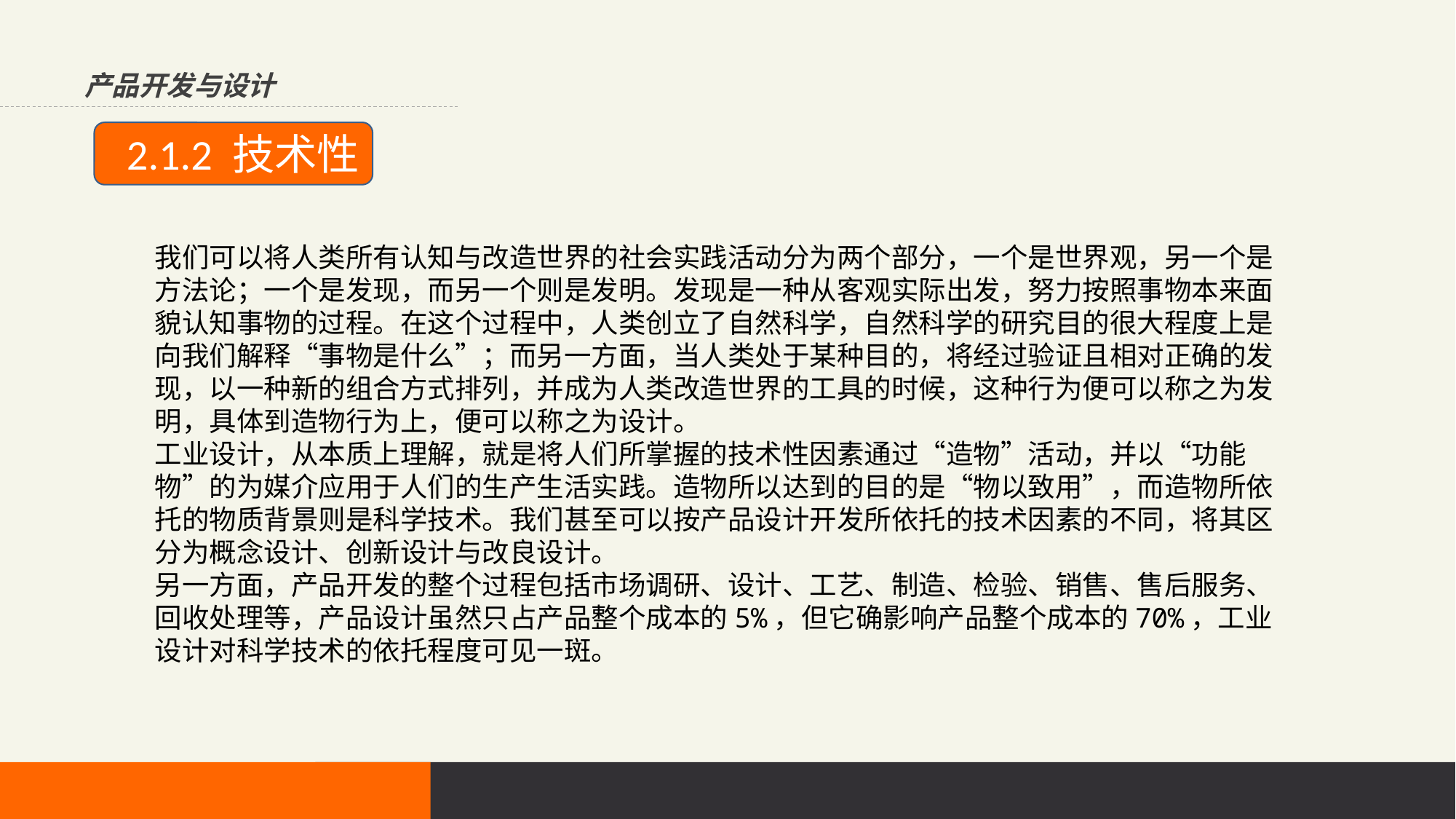

产品开发与设计

2.1.2 技术性
我们可以将人类所有认知与改造世界的社会实践活动分为两个部分，一个是世界观，另一个是方法论；一个是发现，而另一个则是发明。发现是一种从客观实际出发，努力按照事物本来面貌认知事物的过程。在这个过程中，人类创立了自然科学，自然科学的研究目的很大程度上是向我们解释“事物是什么”；而另一方面，当人类处于某种目的，将经过验证且相对正确的发现，以一种新的组合方式排列，并成为人类改造世界的工具的时候，这种行为便可以称之为发明，具体到造物行为上，便可以称之为设计。
工业设计，从本质上理解，就是将人们所掌握的技术性因素通过“造物”活动，并以“功能物”的为媒介应用于人们的生产生活实践。造物所以达到的目的是“物以致用”，而造物所依托的物质背景则是科学技术。我们甚至可以按产品设计开发所依托的技术因素的不同，将其区分为概念设计、创新设计与改良设计。
另一方面，产品开发的整个过程包括市场调研、设计、工艺、制造、检验、销售、售后服务、回收处理等，产品设计虽然只占产品整个成本的5%，但它确影响产品整个成本的70%，工业设计对科学技术的依托程度可见一斑。